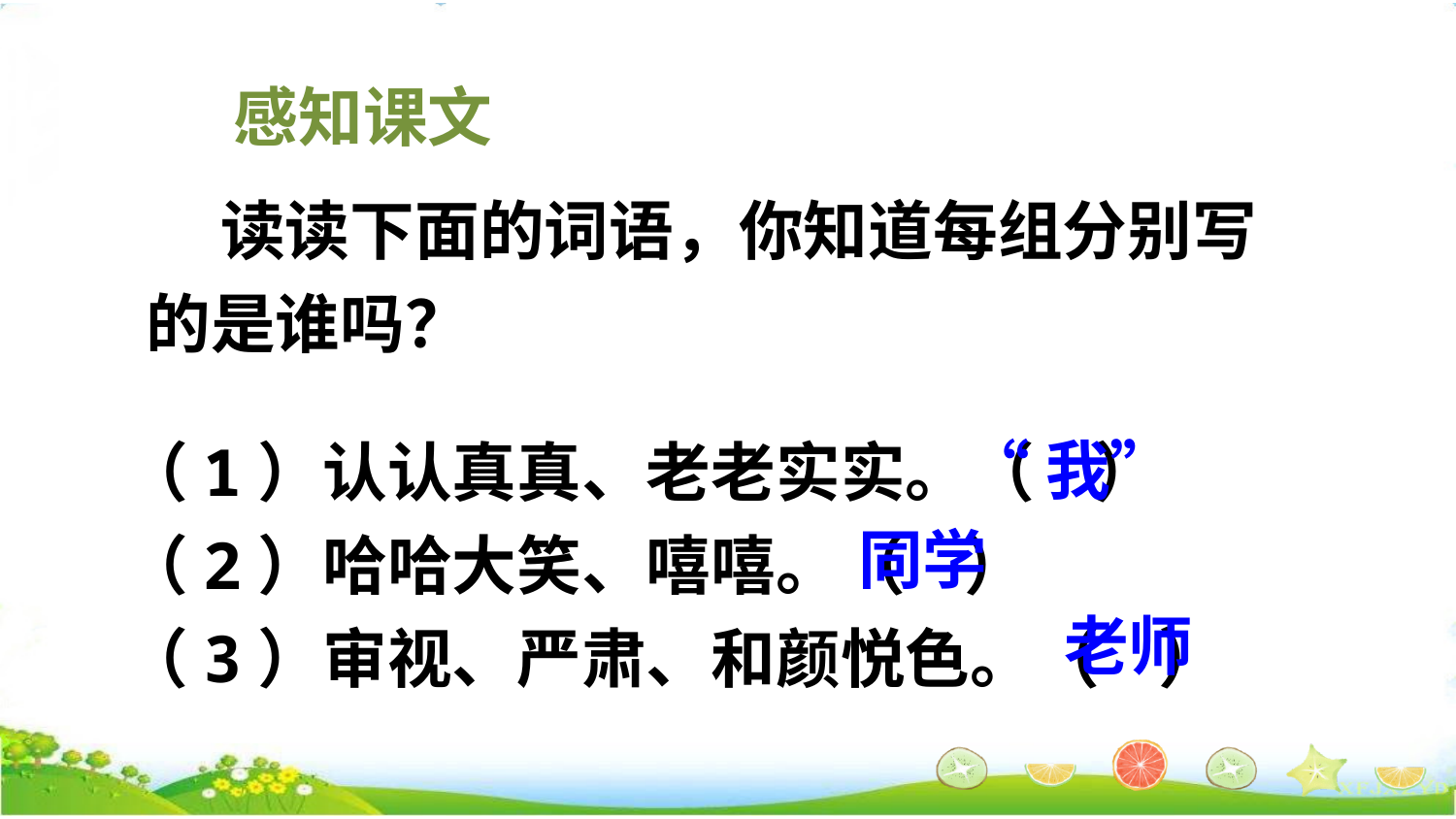

感知课文
    读读下面的词语，你知道每组分别写的是谁吗？
（1）认认真真、老老实实。（    ）
（2）哈哈大笑、嘻嘻。（    ）
（3）审视、严肃、和颜悦色。（    ）
“我”
同学
老师